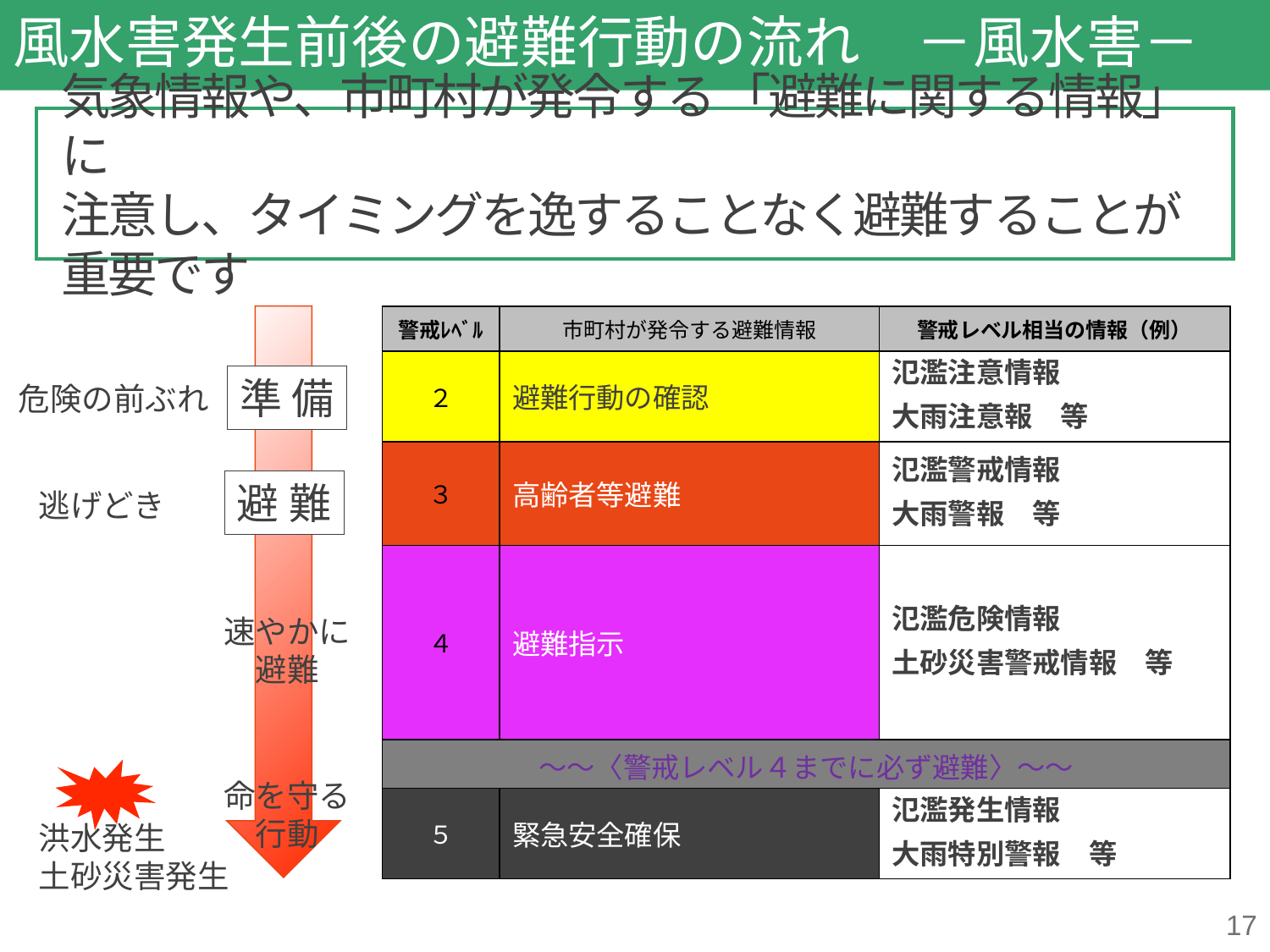

# 風水害発生前後の避難行動の流れ　－風水害－
気象情報や、市町村が発令する 「避難に関する情報」に
注意し、タイミングを逸することなく避難することが重要です

| 警戒ﾚﾍﾞﾙ | 市町村が発令する避難情報 | 警戒レベル相当の情報（例） |
| --- | --- | --- |
| ２ | 避難行動の確認 | 氾濫注意情報 大雨注意報　等 |
| ３ | 高齢者等避難 | 氾濫警戒情報 大雨警報　等 |
| ４ | 避難指示 | 氾濫危険情報 土砂災害警戒情報　等 |
| ～～〈警戒レベル４までに必ず避難〉～～ |  |  |
| ５ | 緊急安全確保 | 氾濫発生情報 大雨特別警報　等 |
準 備
危険の前ぶれ
避 難
逃げどき
速やかに
避難

命を守る
行動
洪水発生
土砂災害発生
17